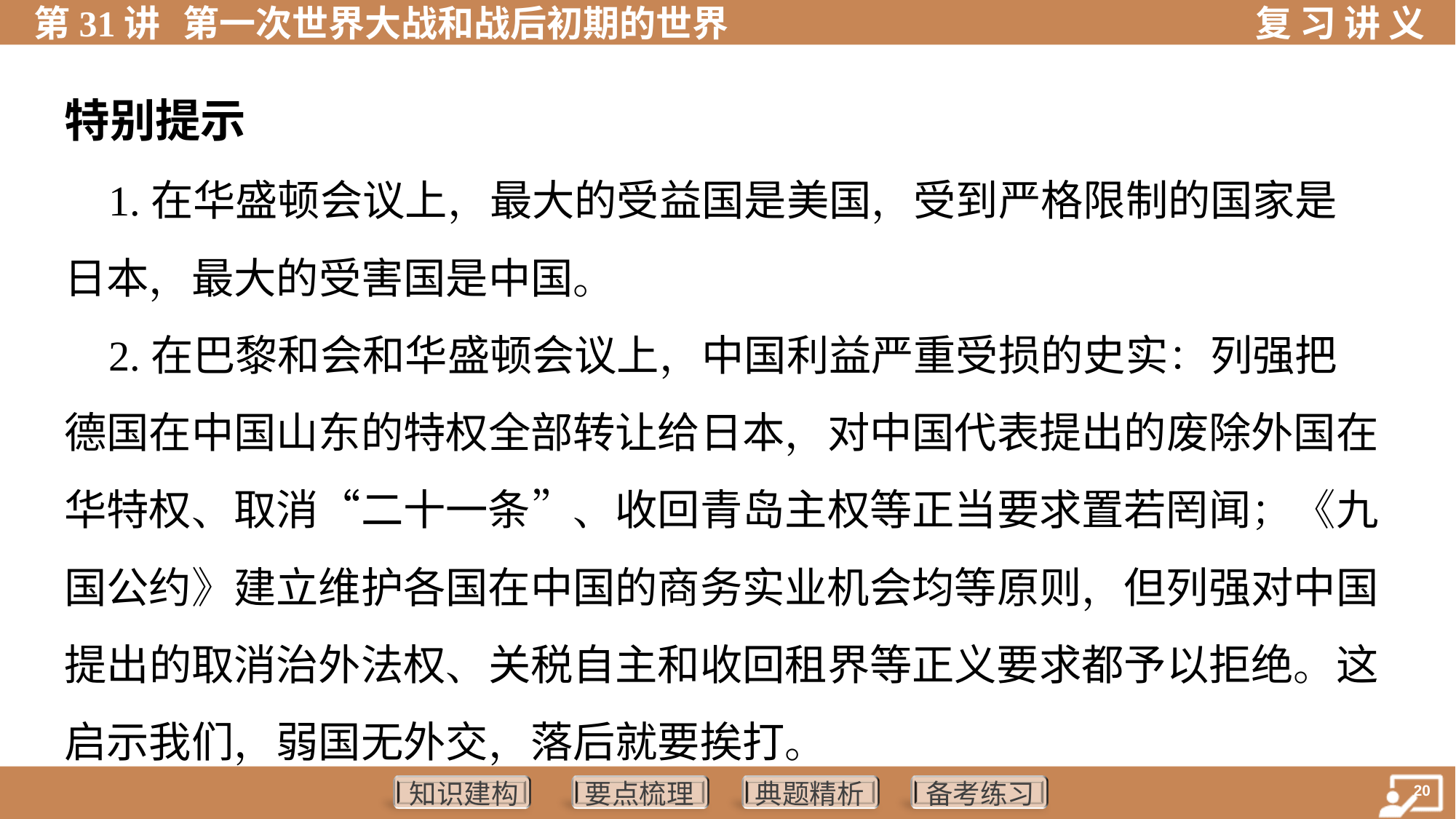

特别提示
    1.在华盛顿会议上，最大的受益国是美国，受到严格限制的国家是
日本，最大的受害国是中国。
    2.在巴黎和会和华盛顿会议上，中国利益严重受损的史实：列强把
德国在中国山东的特权全部转让给日本，对中国代表提出的废除外国在
华特权、取消“二十一条”、收回青岛主权等正当要求置若罔闻；《九
国公约》建立维护各国在中国的商务实业机会均等原则，但列强对中国
提出的取消治外法权、关税自主和收回租界等正义要求都予以拒绝。这
启示我们，弱国无外交，落后就要挨打。